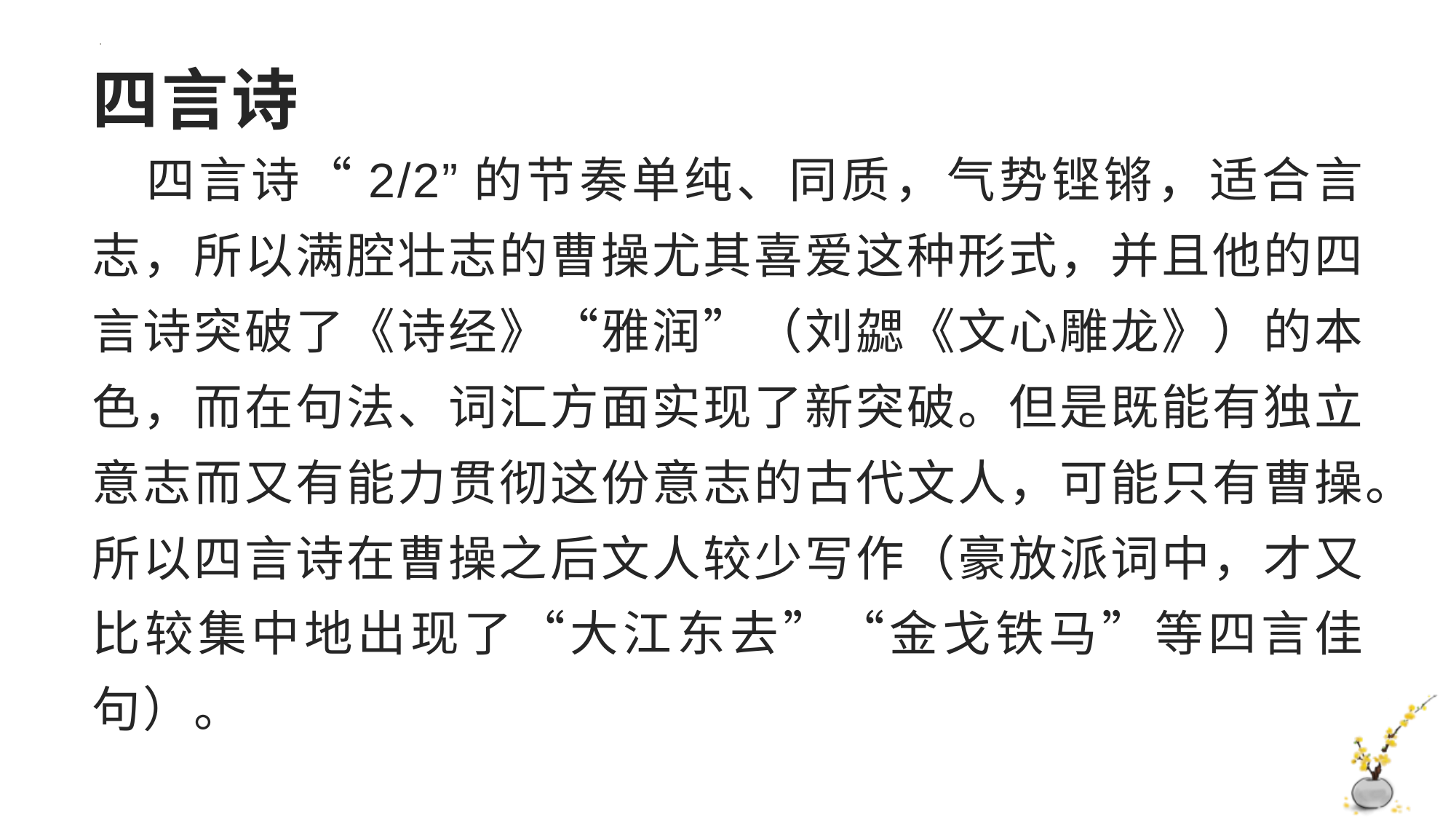

# 四言诗
四言诗“2/2”的节奏单纯、同质，气势铿锵，适合言志，所以满腔壮志的曹操尤其喜爱这种形式，并且他的四言诗突破了《诗经》“雅润”（刘勰《文心雕龙》）的本色，而在句法、词汇方面实现了新突破。但是既能有独立意志而又有能力贯彻这份意志的古代文人，可能只有曹操。所以四言诗在曹操之后文人较少写作（豪放派词中，才又比较集中地出现了“大江东去”“金戈铁马”等四言佳句）。